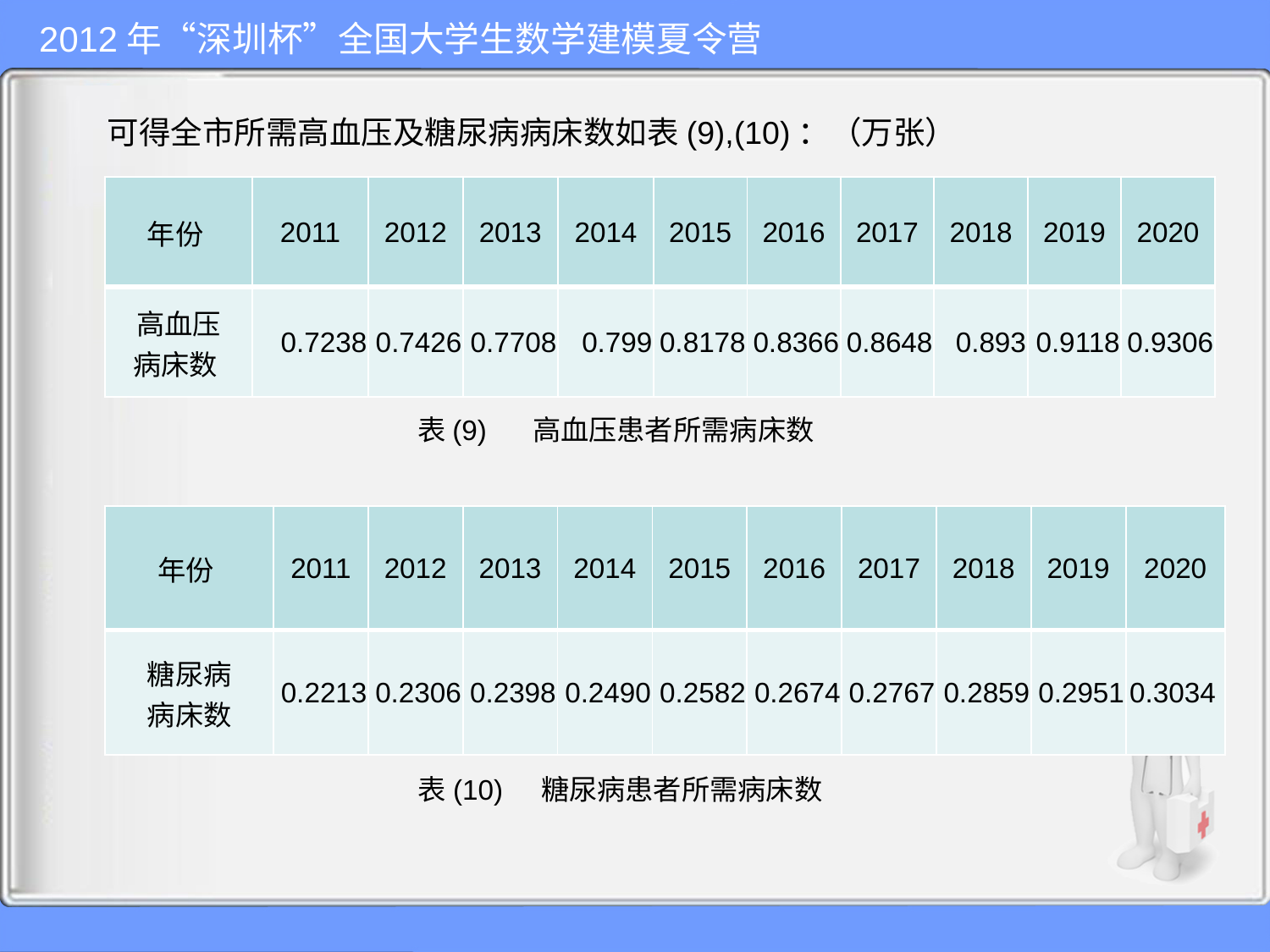

可得全市所需高血压及糖尿病病床数如表(9),(10)：（万张）

| 年份 | 2011 | 2012 | 2013 | 2014 | 2015 | 2016 | 2017 | 2018 | 2019 | 2020 |
| --- | --- | --- | --- | --- | --- | --- | --- | --- | --- | --- |
| 高血压 病床数 | 0.7238 | 0.7426 | 0.7708 | 0.799 | 0.8178 | 0.8366 | 0.8648 | 0.893 | 0.9118 | 0.9306 |
表(9)     高血压患者所需病床数
| 年份 | 2011 | 2012 | 2013 | 2014 | 2015 | 2016 | 2017 | 2018 | 2019 | 2020 |
| --- | --- | --- | --- | --- | --- | --- | --- | --- | --- | --- |
| 糖尿病 病床数 | 0.2213 | 0.2306 | 0.2398 | 0.2490 | 0.2582 | 0.2674 | 0.2767 | 0.2859 | 0.2951 | 0.3034 |
表(10)    糖尿病患者所需病床数